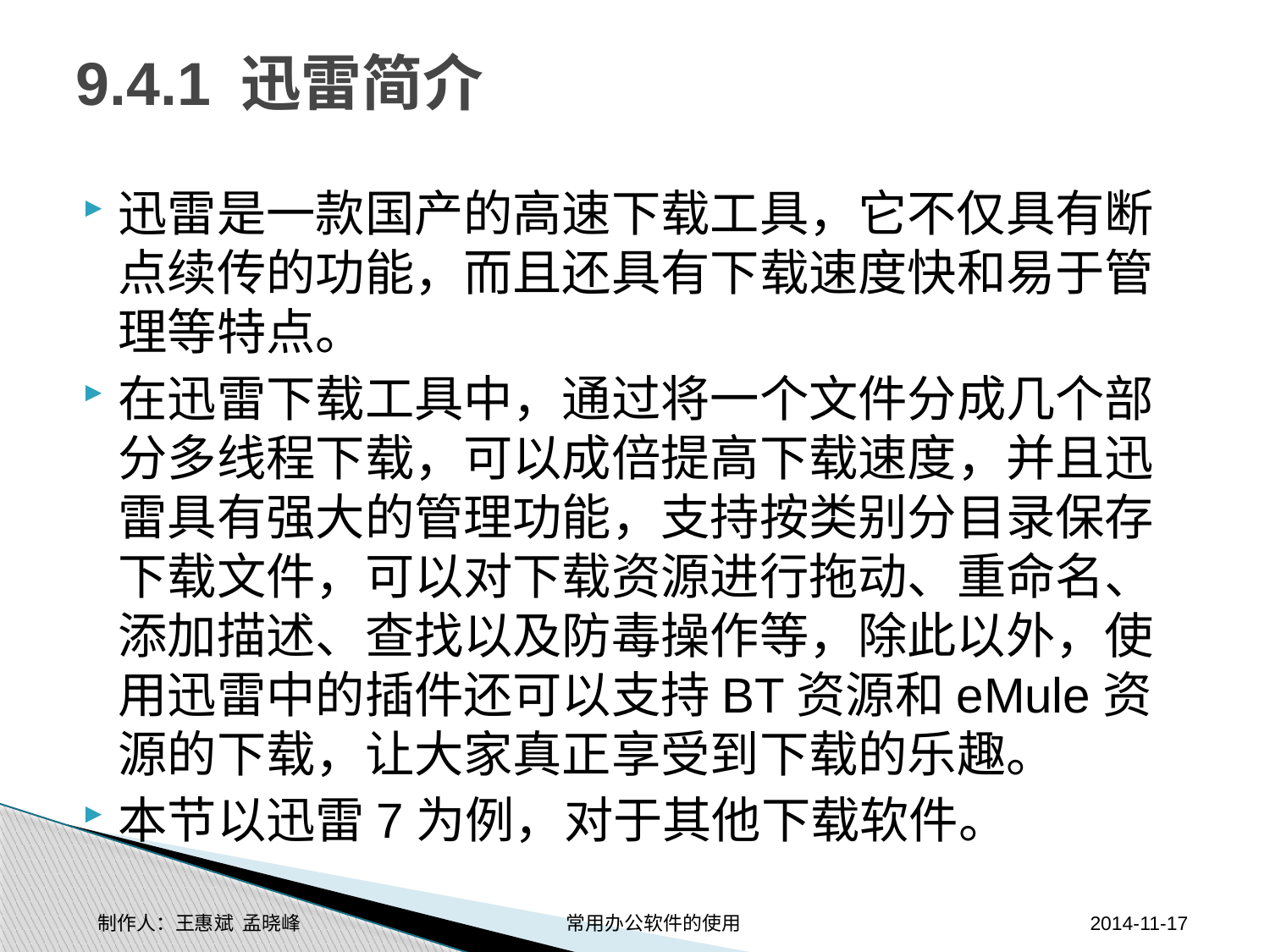

# 9.4.1 迅雷简介
迅雷是一款国产的高速下载工具，它不仅具有断点续传的功能，而且还具有下载速度快和易于管理等特点。
在迅雷下载工具中，通过将一个文件分成几个部分多线程下载，可以成倍提高下载速度，并且迅雷具有强大的管理功能，支持按类别分目录保存下载文件，可以对下载资源进行拖动、重命名、添加描述、查找以及防毒操作等，除此以外，使用迅雷中的插件还可以支持BT资源和eMule资源的下载，让大家真正享受到下载的乐趣。
本节以迅雷7为例，对于其他下载软件。
制作人：王惠斌  孟晓峰                                                            常用办公软件的使用
2014-11-17